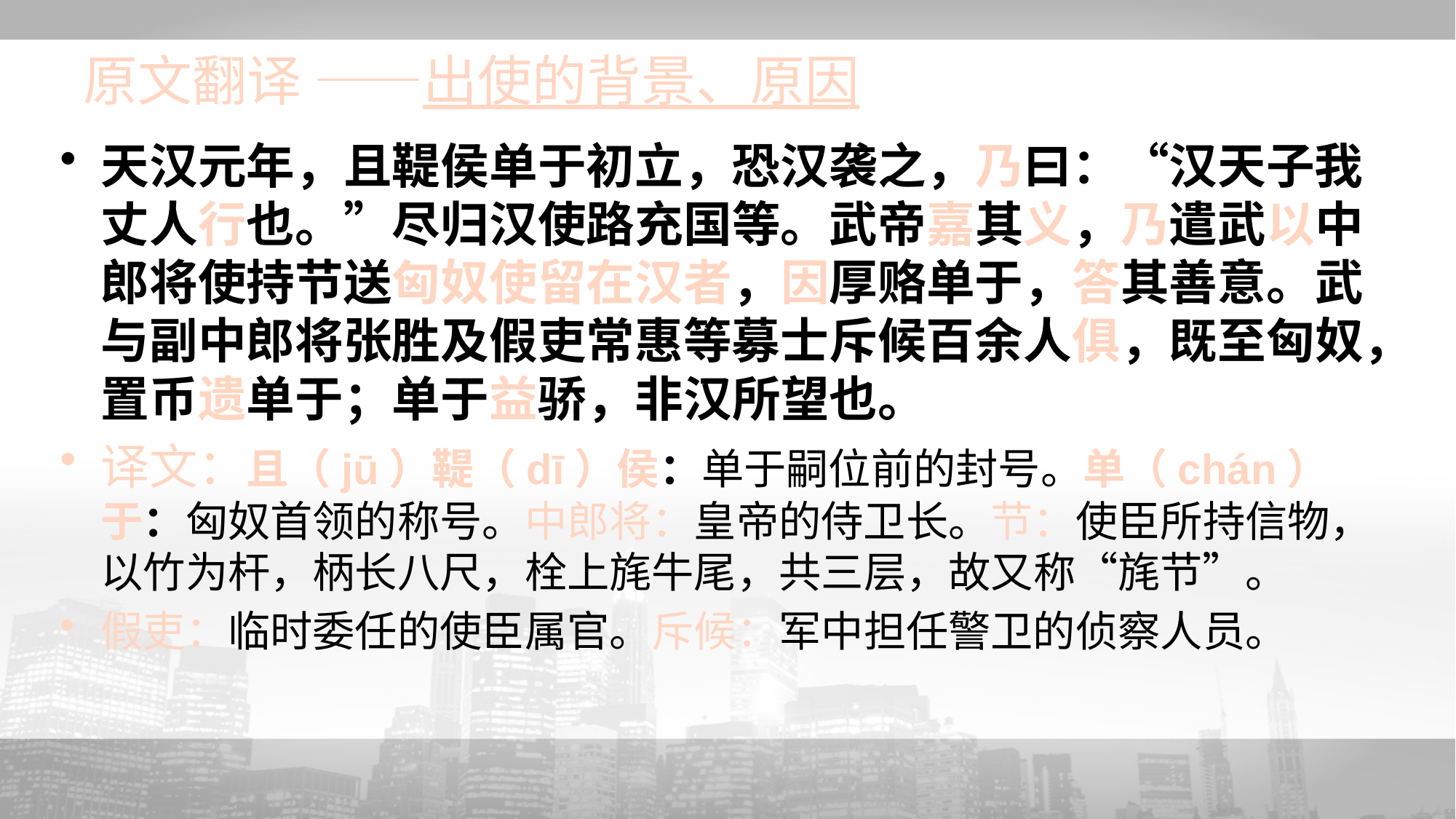

# 原文翻译 ——出使的背景、原因
天汉元年，且鞮侯单于初立，恐汉袭之，乃曰：“汉天子我丈人行也。”尽归汉使路充国等。武帝嘉其义，乃遣武以中郎将使持节送匈奴使留在汉者，因厚赂单于，答其善意。武与副中郎将张胜及假吏常惠等募士斥候百余人俱，既至匈奴，置币遗单于；单于益骄，非汉所望也。
译文：且（jū）鞮（dī）侯：单于嗣位前的封号。单（chán）于：匈奴首领的称号。中郎将：皇帝的侍卫长。节：使臣所持信物，以竹为杆，柄长八尺，栓上旄牛尾，共三层，故又称“旄节”。
假吏：临时委任的使臣属官。斥候：军中担任警卫的侦察人员。